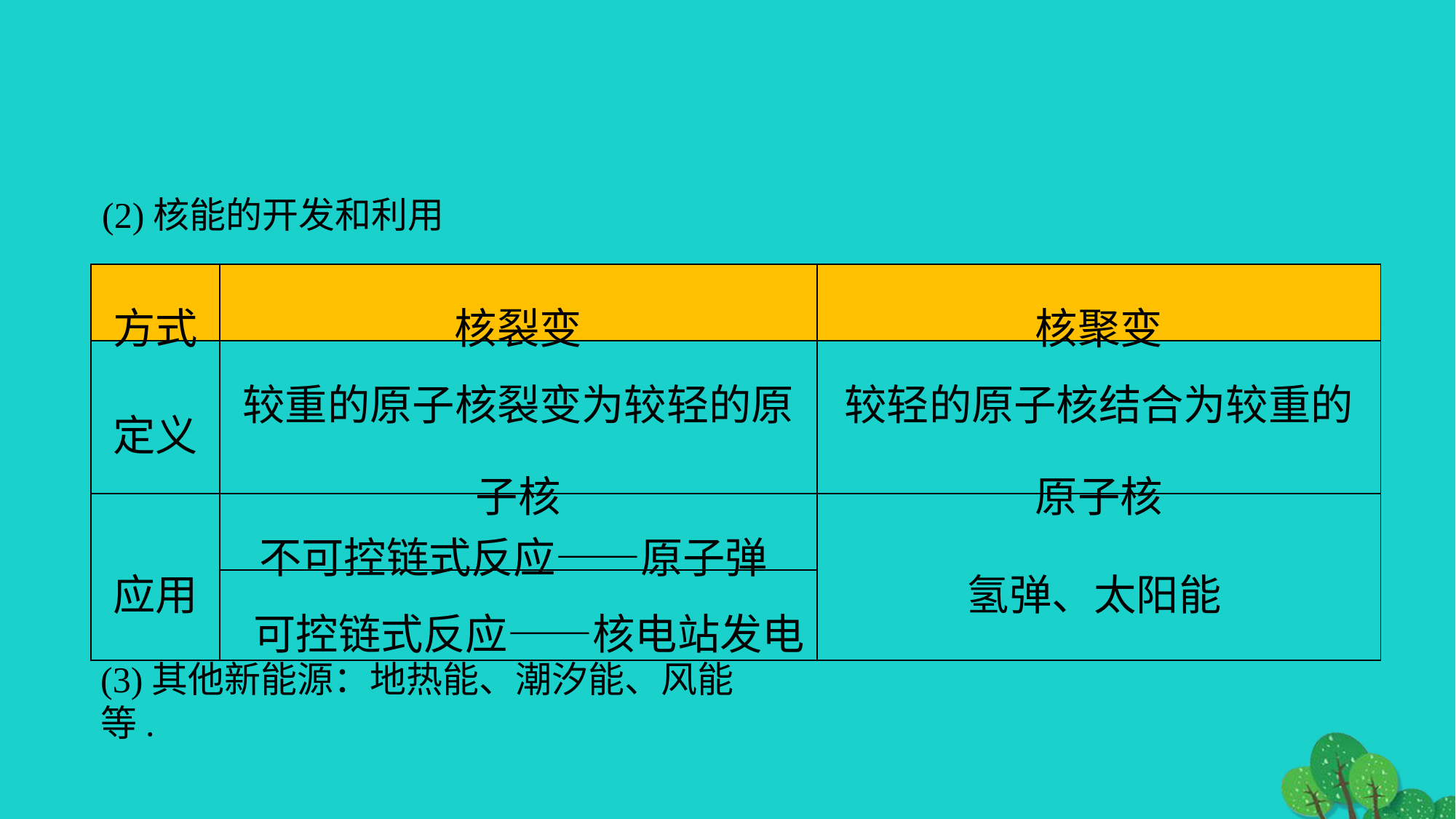

(2)核能的开发和利用
| 方式 | 核裂变 | 核聚变 |
| --- | --- | --- |
| 定义 | 较重的原子核裂变为较轻的原子核 | 较轻的原子核结合为较重的原子核 |
| 应用 | 不可控链式反应——原子弹 | 氢弹、太阳能 |
|  | 可控链式反应——核电站发电 |  |
(3)其他新能源：地热能、潮汐能、风能等.